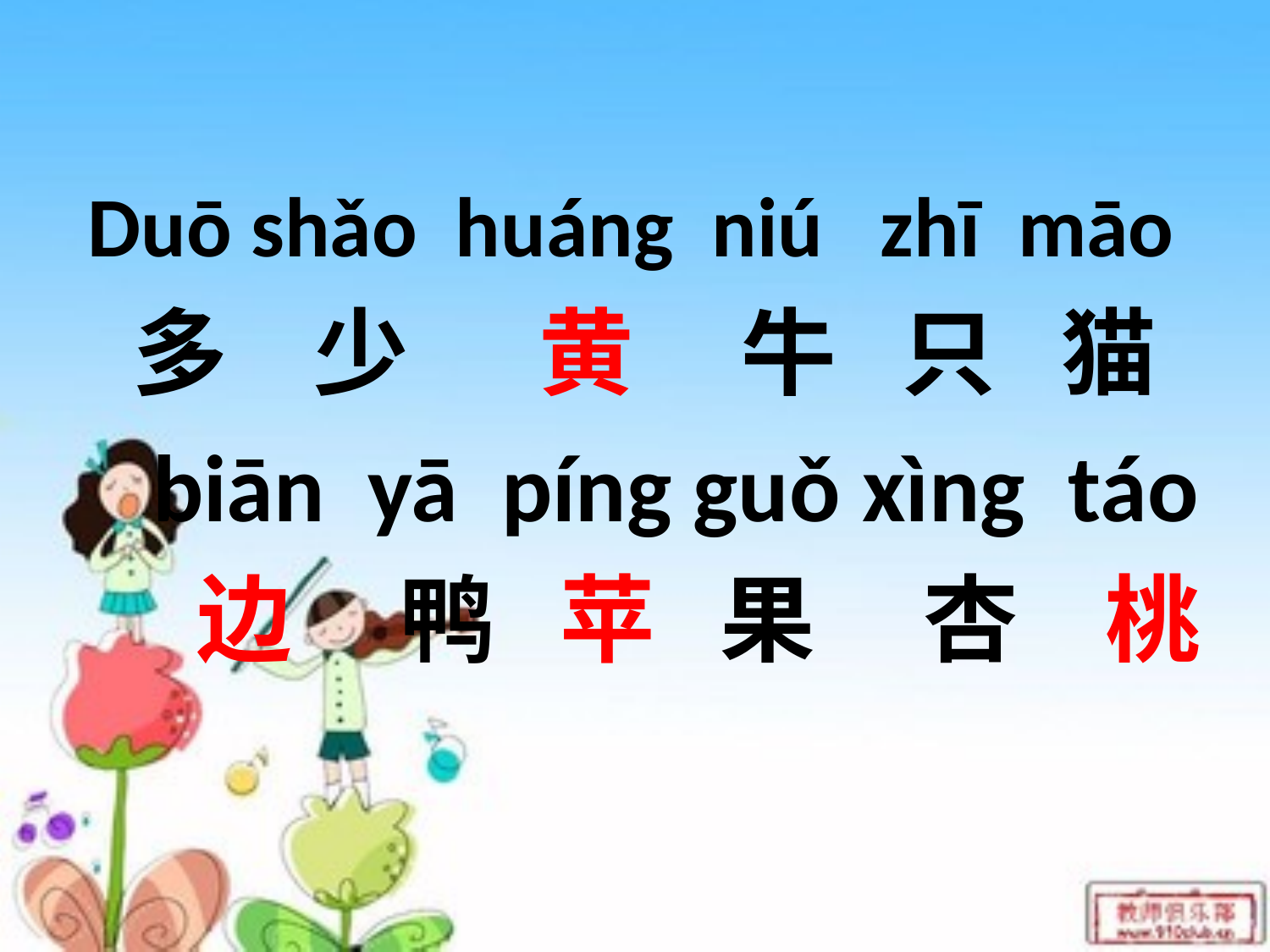

#
Duō shǎo  huáng  niú   zhī  māo
 多    少      黄     牛   只   猫
   biān  yā  píng guǒ xìng  táo
    边     鸭   苹   果     杏    桃